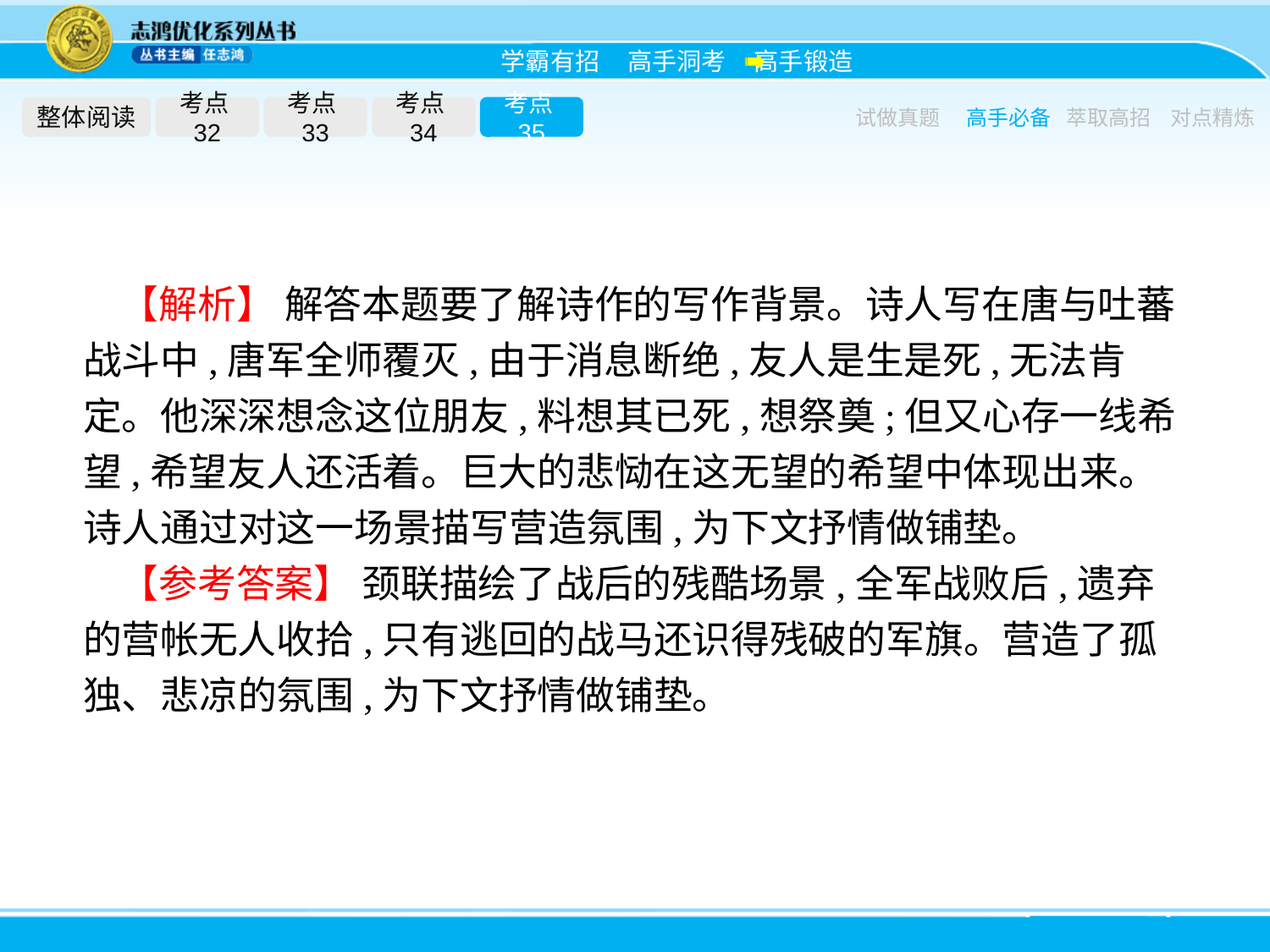

整体阅读
考点32
考点33
考点34
考点35
试做真题
高手必备
萃取高招
对点精炼
【解析】 解答本题要了解诗作的写作背景。诗人写在唐与吐蕃战斗中,唐军全师覆灭,由于消息断绝,友人是生是死,无法肯定。他深深想念这位朋友,料想其已死,想祭奠;但又心存一线希望,希望友人还活着。巨大的悲恸在这无望的希望中体现出来。诗人通过对这一场景描写营造氛围,为下文抒情做铺垫。
【参考答案】 颈联描绘了战后的残酷场景,全军战败后,遗弃的营帐无人收拾,只有逃回的战马还识得残破的军旗。营造了孤独、悲凉的氛围,为下文抒情做铺垫。